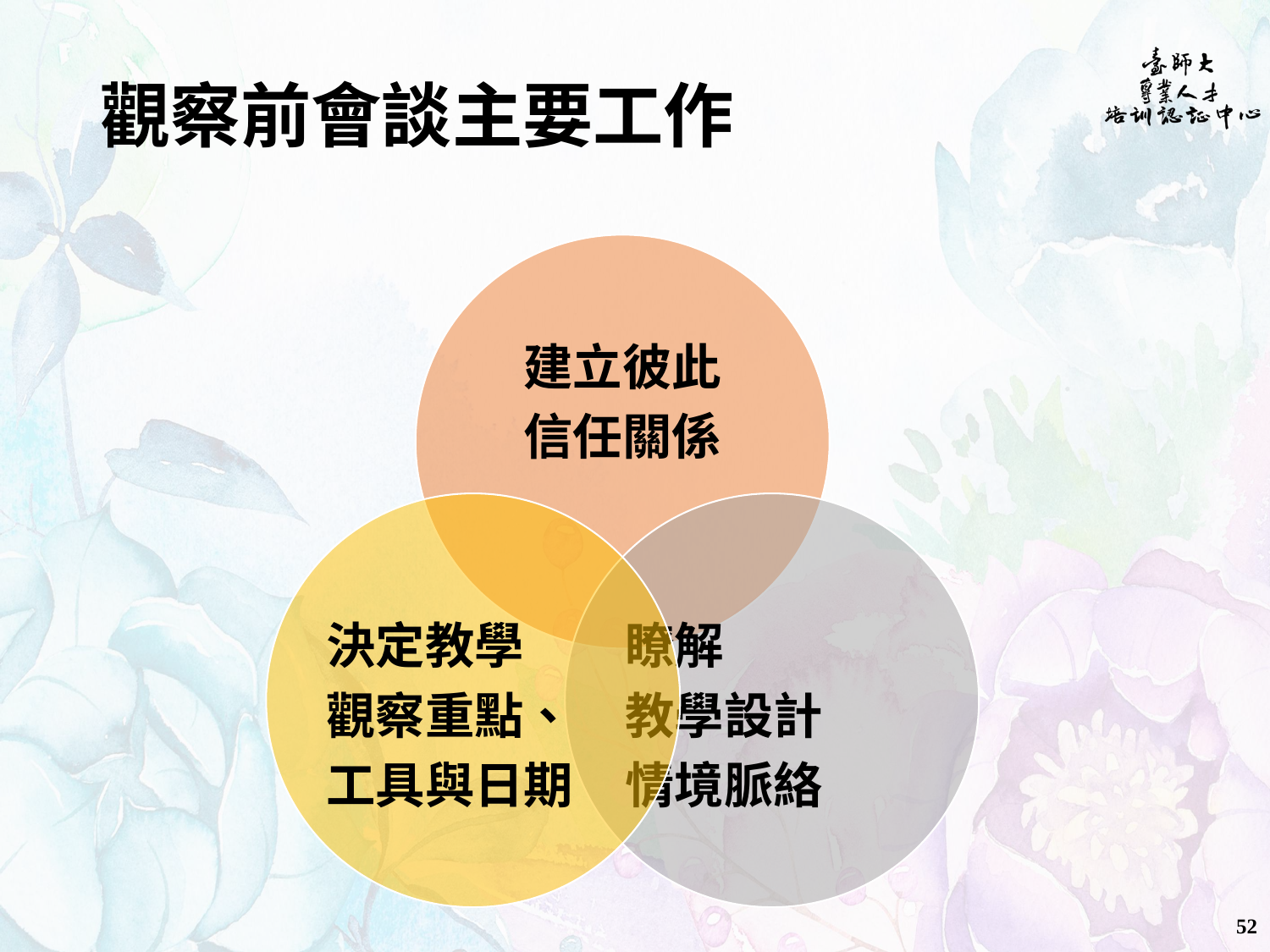

# 觀察前會談主要工作
建立彼此
信任關係
瞭解
教學設計
情境脈絡
決定教學
觀察重點、
工具與日期
52